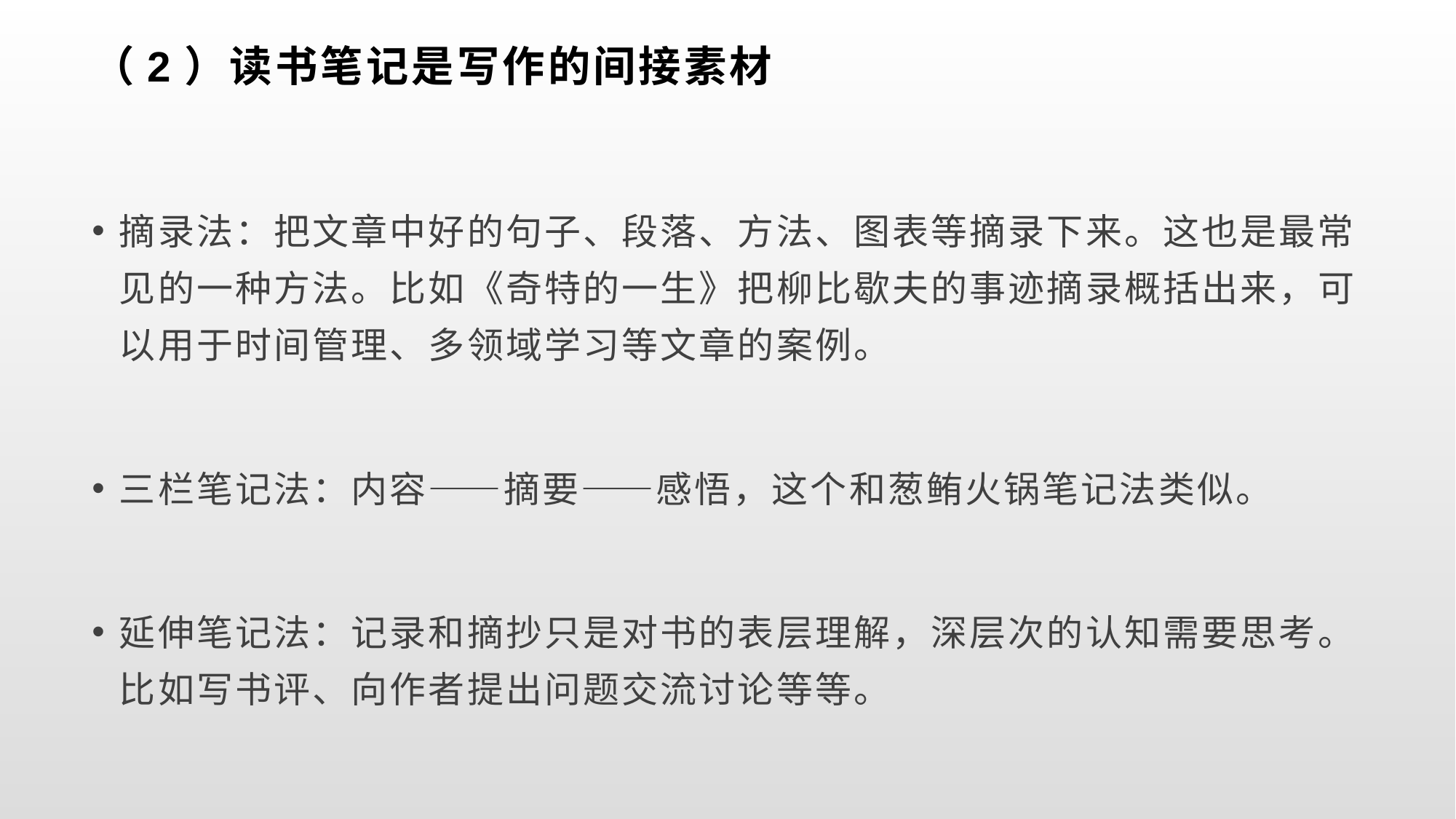

# （2）读书笔记是写作的间接素材

摘录法：把文章中好的句子、段落、方法、图表等摘录下来。这也是最常见的一种方法。比如《奇特的一生》把柳比歇夫的事迹摘录概括出来，可以用于时间管理、多领域学习等文章的案例。

三栏笔记法：内容——摘要——感悟，这个和葱鲔火锅笔记法类似。

延伸笔记法：记录和摘抄只是对书的表层理解，深层次的认知需要思考。比如写书评、向作者提出问题交流讨论等等。